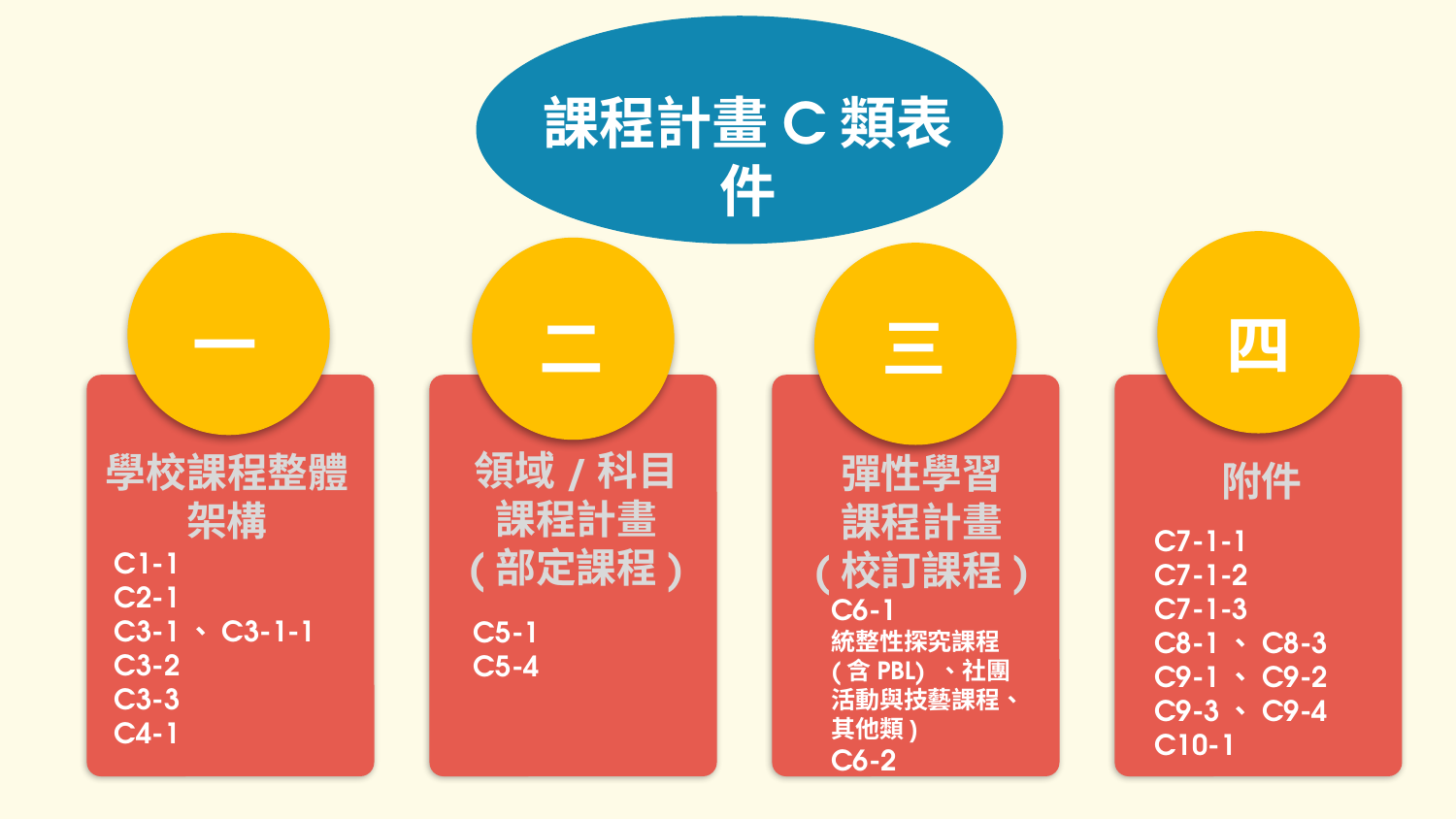

課程計畫C類表件

四

附件
C7-1-1
C7-1-2
C7-1-3
C8-1、C8-3
C9-1、C9-2
C9-3、C9-4
C10-1

一

學校課程整體架構
C1-1
C2-1
C3-1、C3-1-1
C3-2
C3-3
C4-1

二

領域/科目
課程計畫
(部定課程)
C5-1
C5-4

三

彈性學習
課程計畫
(校訂課程)

C6-1
統整性探究課程(含PBL) 、社團活動與技藝課程、其他類)
C6-2